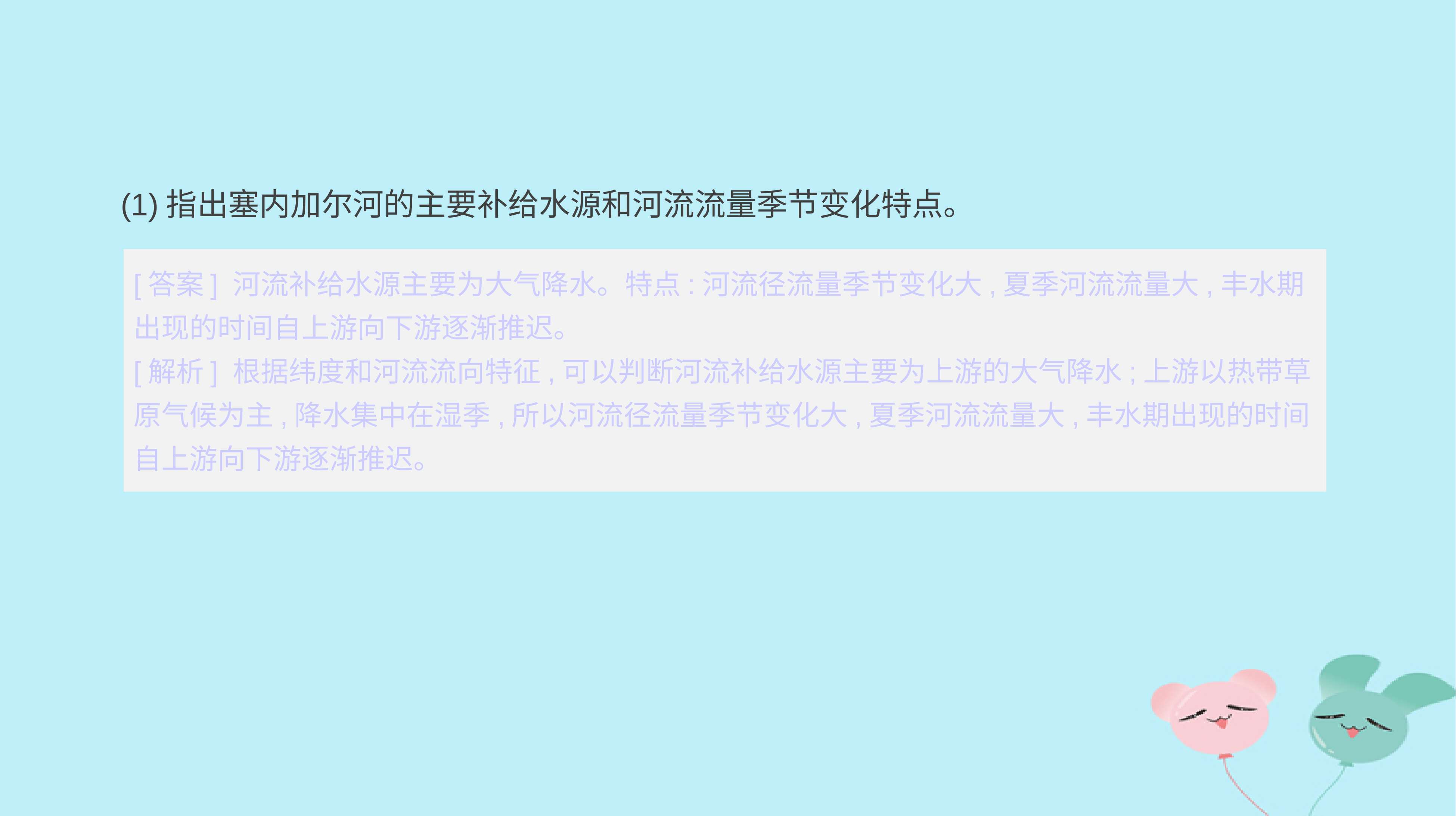

(1)指出塞内加尔河的主要补给水源和河流流量季节变化特点。

[答案] 河流补给水源主要为大气降水。特点:河流径流量季节变化大,夏季河流流量大,丰水期出现的时间自上游向下游逐渐推迟。
[解析] 根据纬度和河流流向特征,可以判断河流补给水源主要为上游的大气降水;上游以热带草原气候为主,降水集中在湿季,所以河流径流量季节变化大,夏季河流流量大,丰水期出现的时间自上游向下游逐渐推迟。